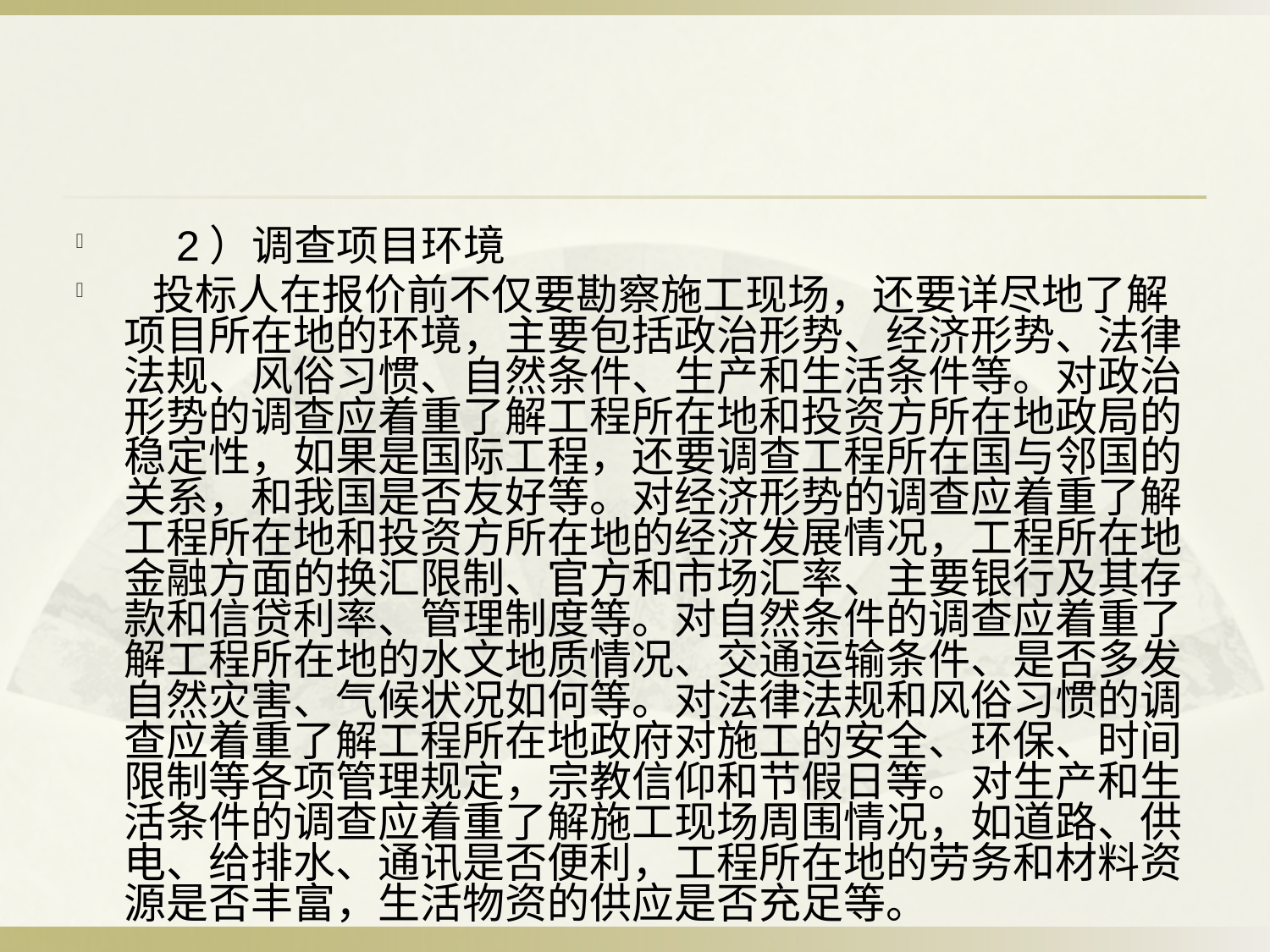

#
　2）调查项目环境
  投标人在报价前不仅要勘察施工现场，还要详尽地了解项目所在地的环境，主要包括政治形势、经济形势、法律法规、风俗习惯、自然条件、生产和生活条件等。对政治形势的调查应着重了解工程所在地和投资方所在地政局的稳定性，如果是国际工程，还要调查工程所在国与邻国的关系，和我国是否友好等。对经济形势的调查应着重了解工程所在地和投资方所在地的经济发展情况，工程所在地金融方面的换汇限制、官方和市场汇率、主要银行及其存款和信贷利率、管理制度等。对自然条件的调查应着重了解工程所在地的水文地质情况、交通运输条件、是否多发自然灾害、气候状况如何等。对法律法规和风俗习惯的调查应着重了解工程所在地政府对施工的安全、环保、时间限制等各项管理规定，宗教信仰和节假日等。对生产和生活条件的调查应着重了解施工现场周围情况，如道路、供电、给排水、通讯是否便利，工程所在地的劳务和材料资源是否丰富，生活物资的供应是否充足等。